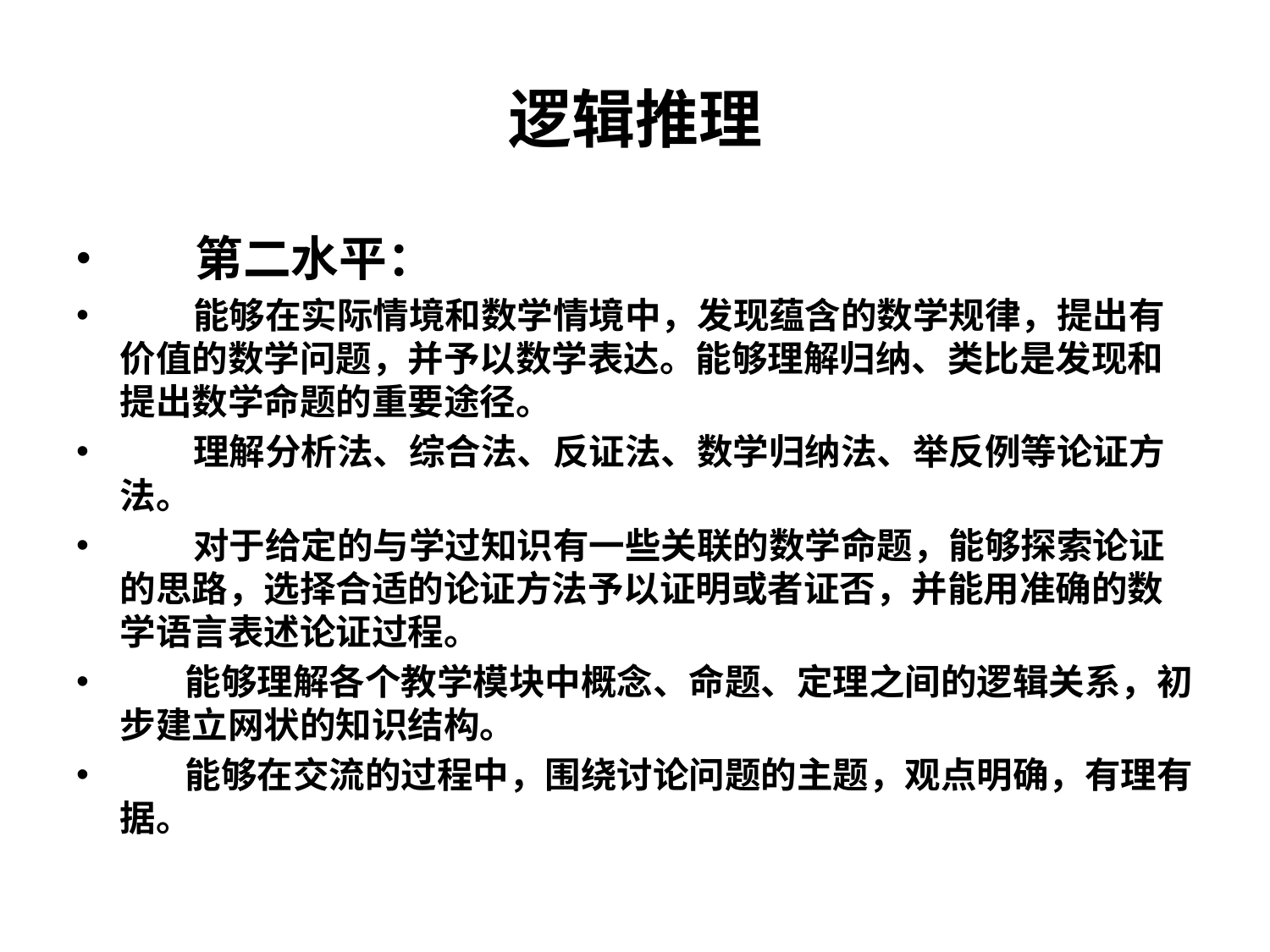

# 逻辑推理
       第二水平：
        能够在实际情境和数学情境中，发现蕴含的数学规律，提出有价值的数学问题，并予以数学表达。能够理解归纳、类比是发现和提出数学命题的重要途径。
        理解分析法、综合法、反证法、数学归纳法、举反例等论证方法。
        对于给定的与学过知识有一些关联的数学命题，能够探索论证的思路，选择合适的论证方法予以证明或者证否，并能用准确的数学语言表述论证过程。
       能够理解各个教学模块中概念、命题、定理之间的逻辑关系，初步建立网状的知识结构。
       能够在交流的过程中，围绕讨论问题的主题，观点明确，有理有据。